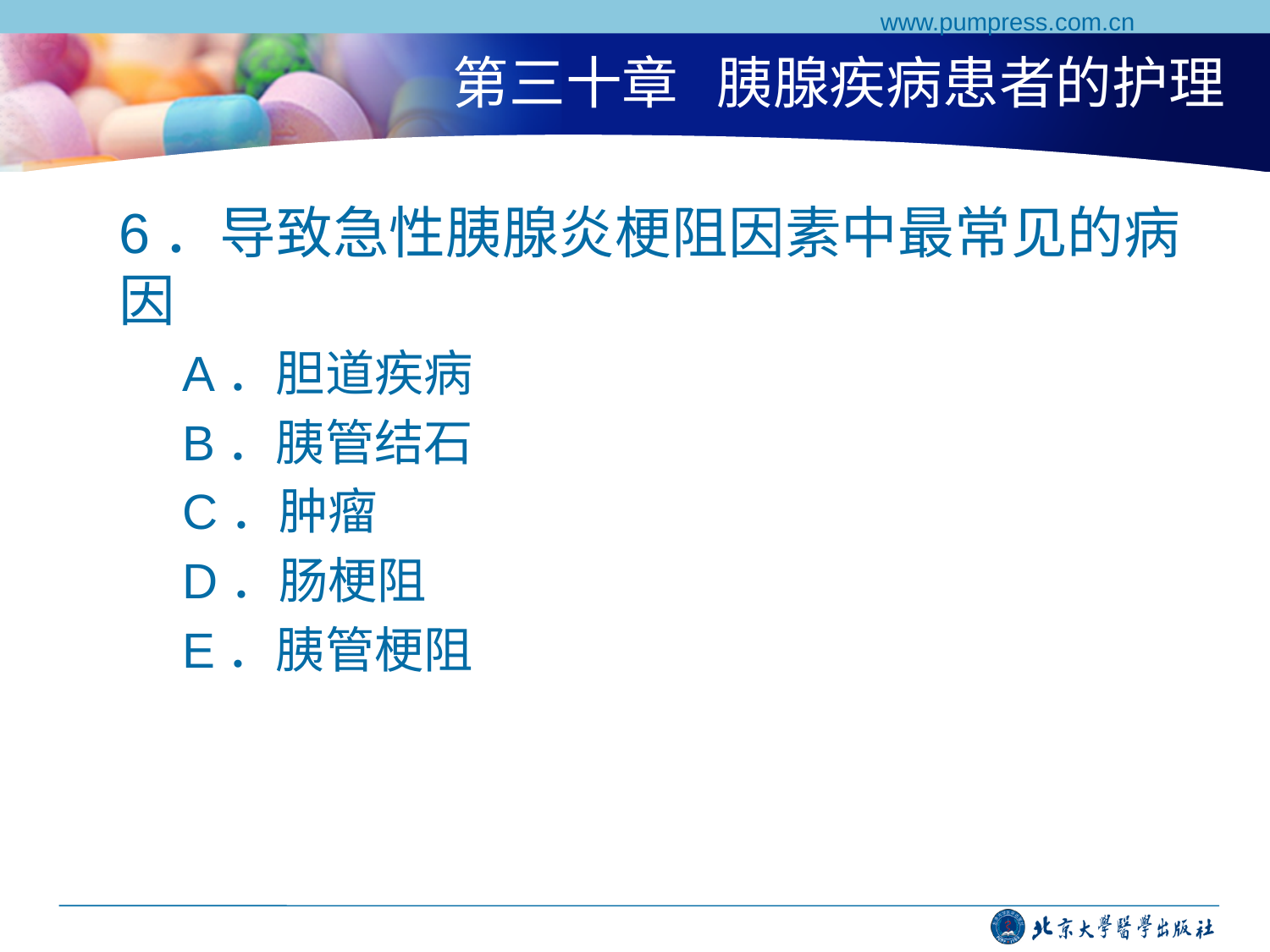

www.pumpress.com.cn
# 第三十章   胰腺疾病患者的护理
6．导致急性胰腺炎梗阻因素中最常见的病因
A．胆道疾病
B．胰管结石
C．肿瘤
D．肠梗阻
E．胰管梗阻